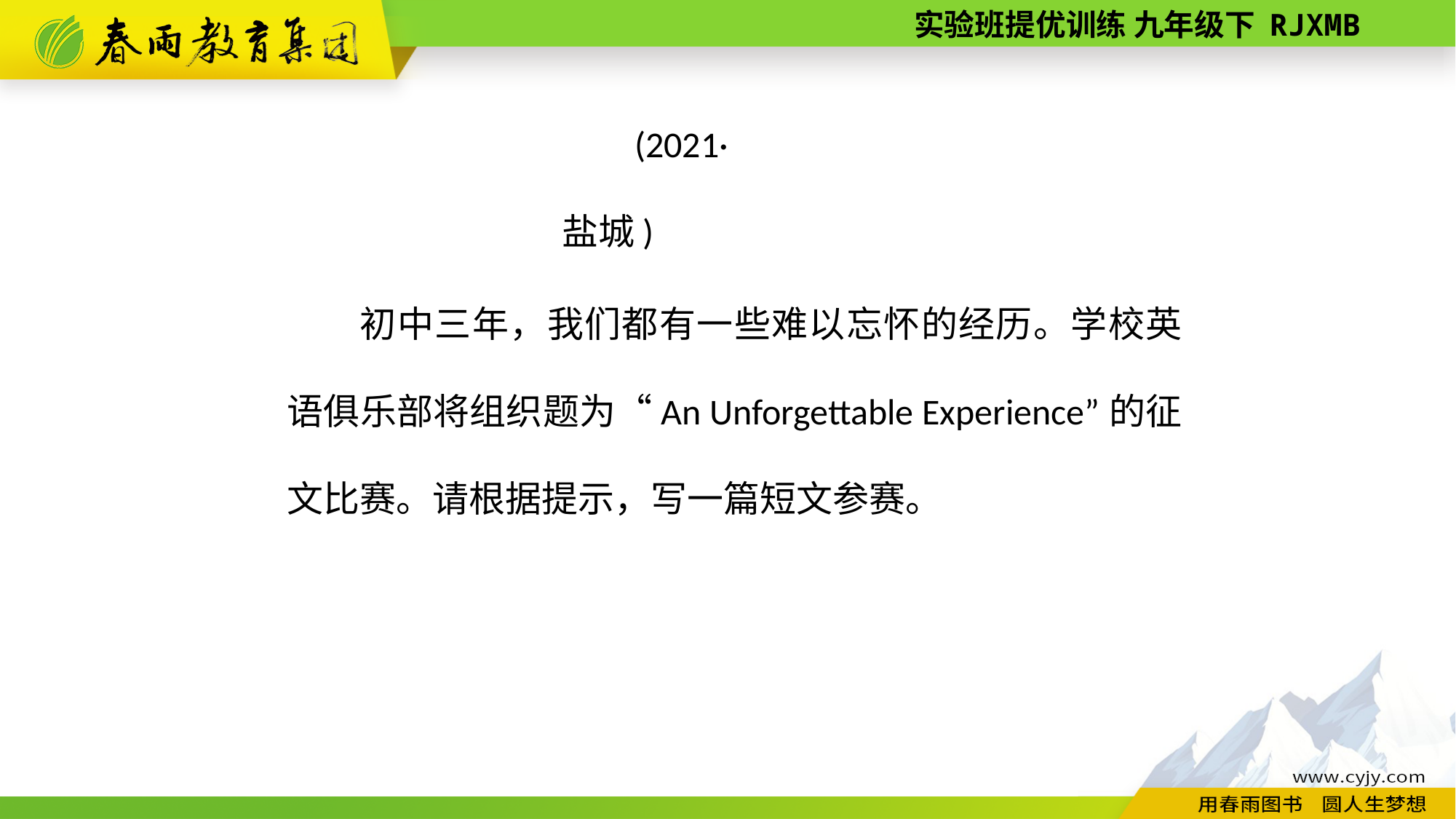

(2021·盐城)
初中三年，我们都有一些难以忘怀的经历。学校英语俱乐部将组织题为“An Unforgettable Experience”的征文比赛。请根据提示，写一篇短文参赛。